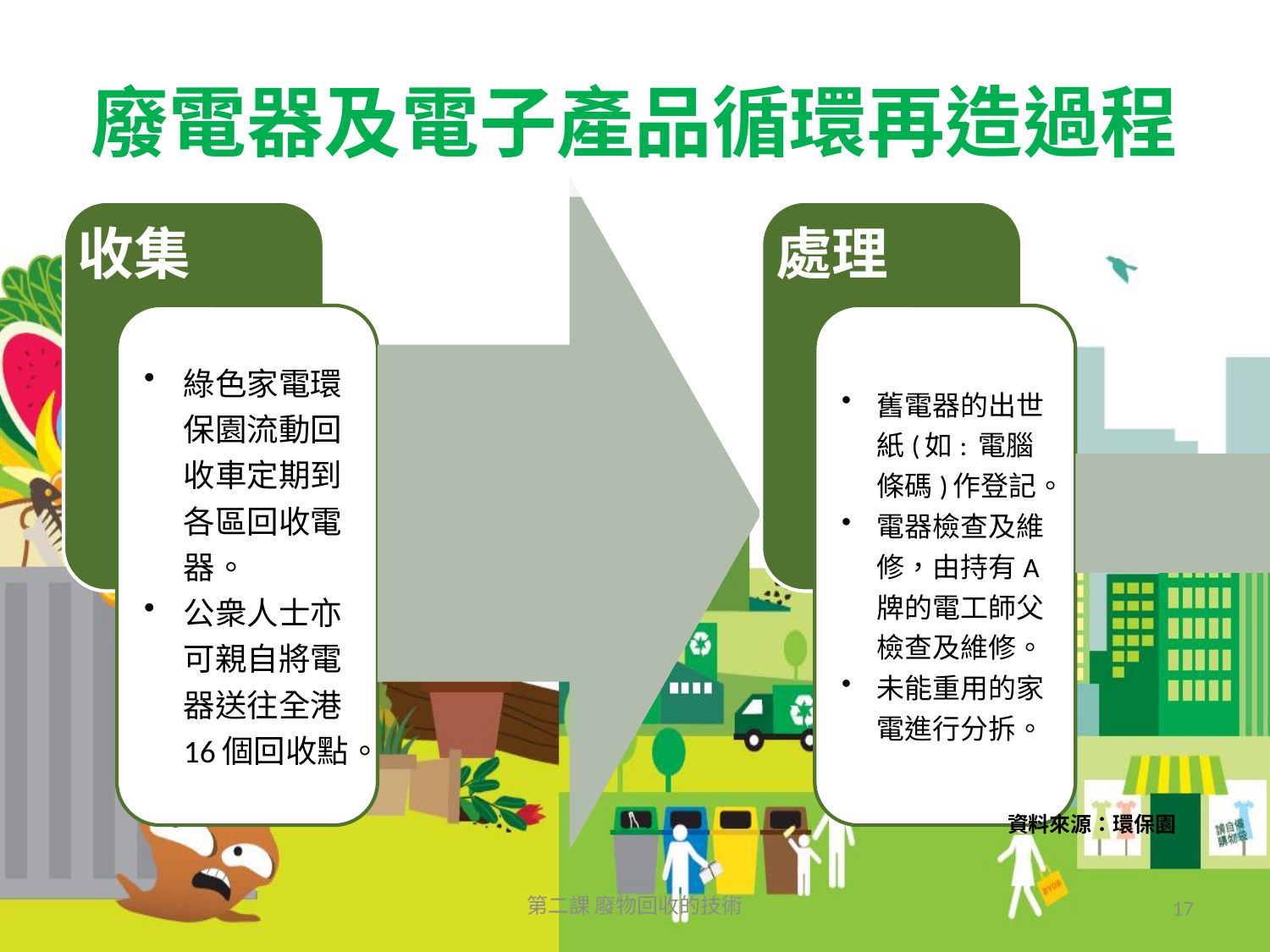

# 廢電器及電子產品循環再造過程
收集
綠色家電環保園流動回收車定期到各區回收電器。
處理
舊電器的出世紙(如: 電腦條碼)作登記。
公衆人士亦可親自將電器送往全港16個回收點。
未能重用的家電進行分拆。
電器檢查及維修，由持有A牌的電工師父檢查及維修。
資料來源：環保園
第二課 廢物回收的技術
17